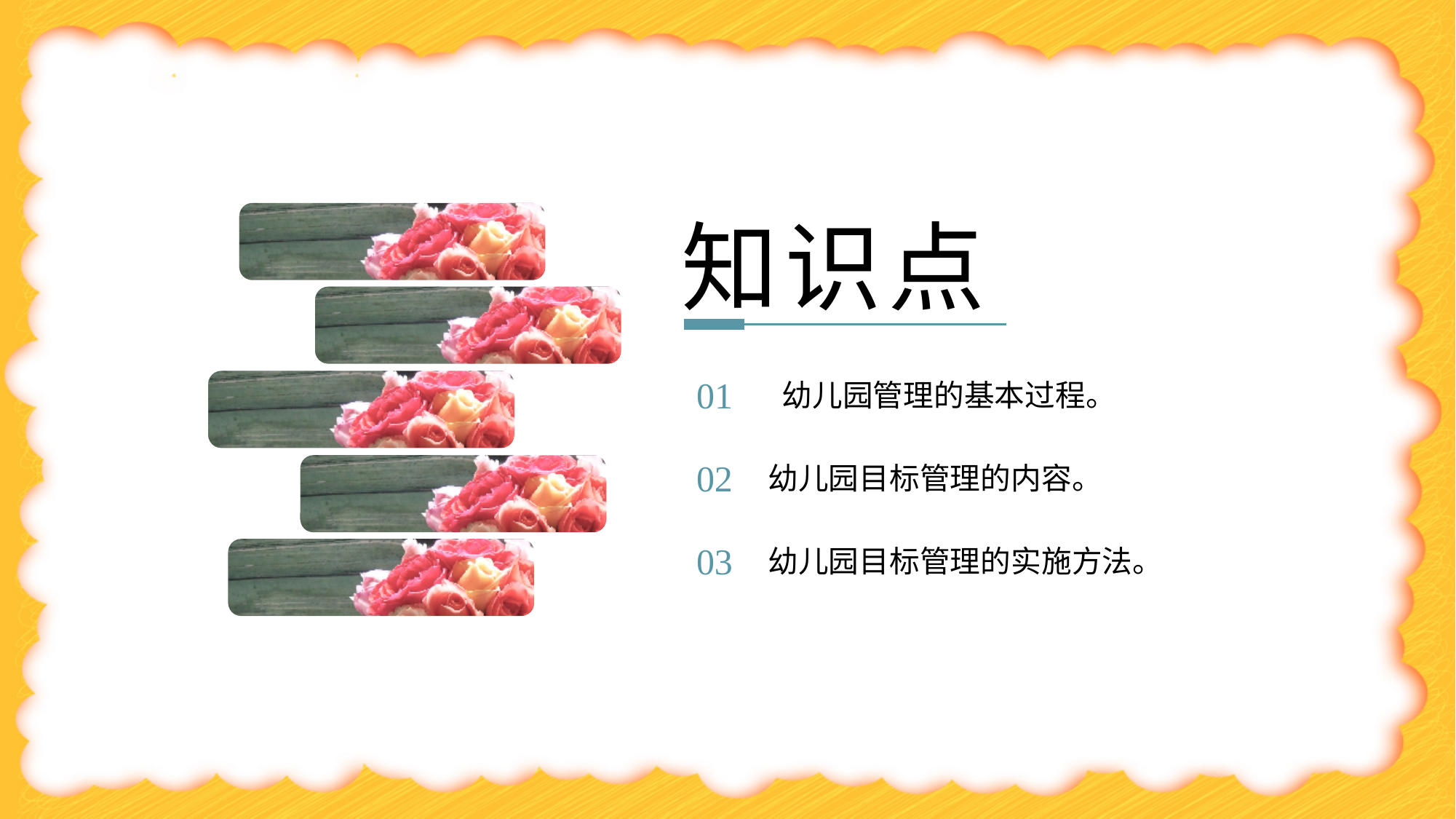

知识点
 幼儿园管理的基本过程。
01
幼儿园目标管理的内容。
02
幼儿园目标管理的实施方法。
03